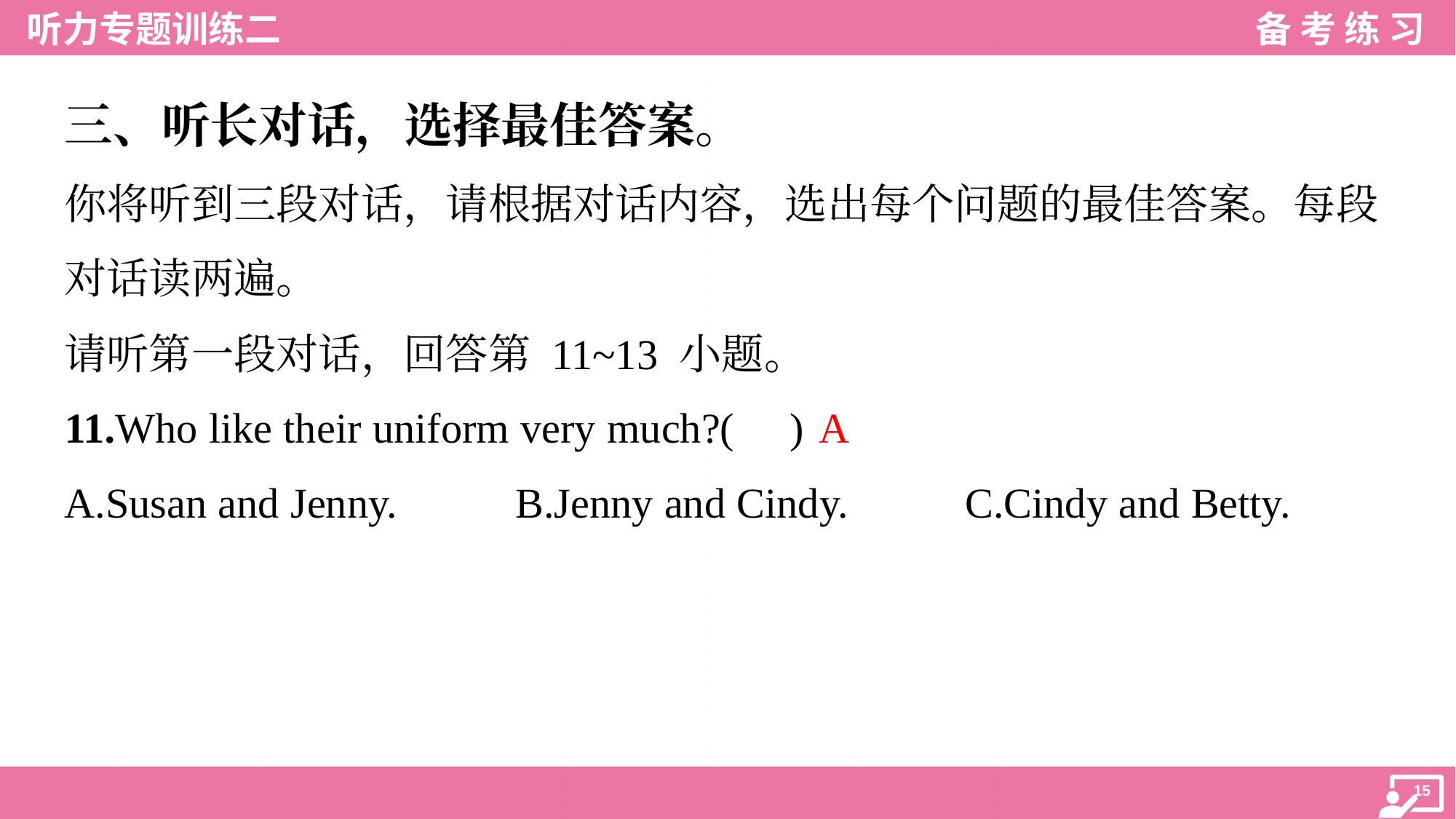

三、听长对话，选择最佳答案。
你将听到三段对话，请根据对话内容，选出每个问题的最佳答案。每段
对话读两遍。
请听第一段对话，回答第 11~13 小题。
A
11.Who like their uniform very much?(     )
A.Susan and Jenny.	B.Jenny and Cindy.	C.Cindy and Betty.